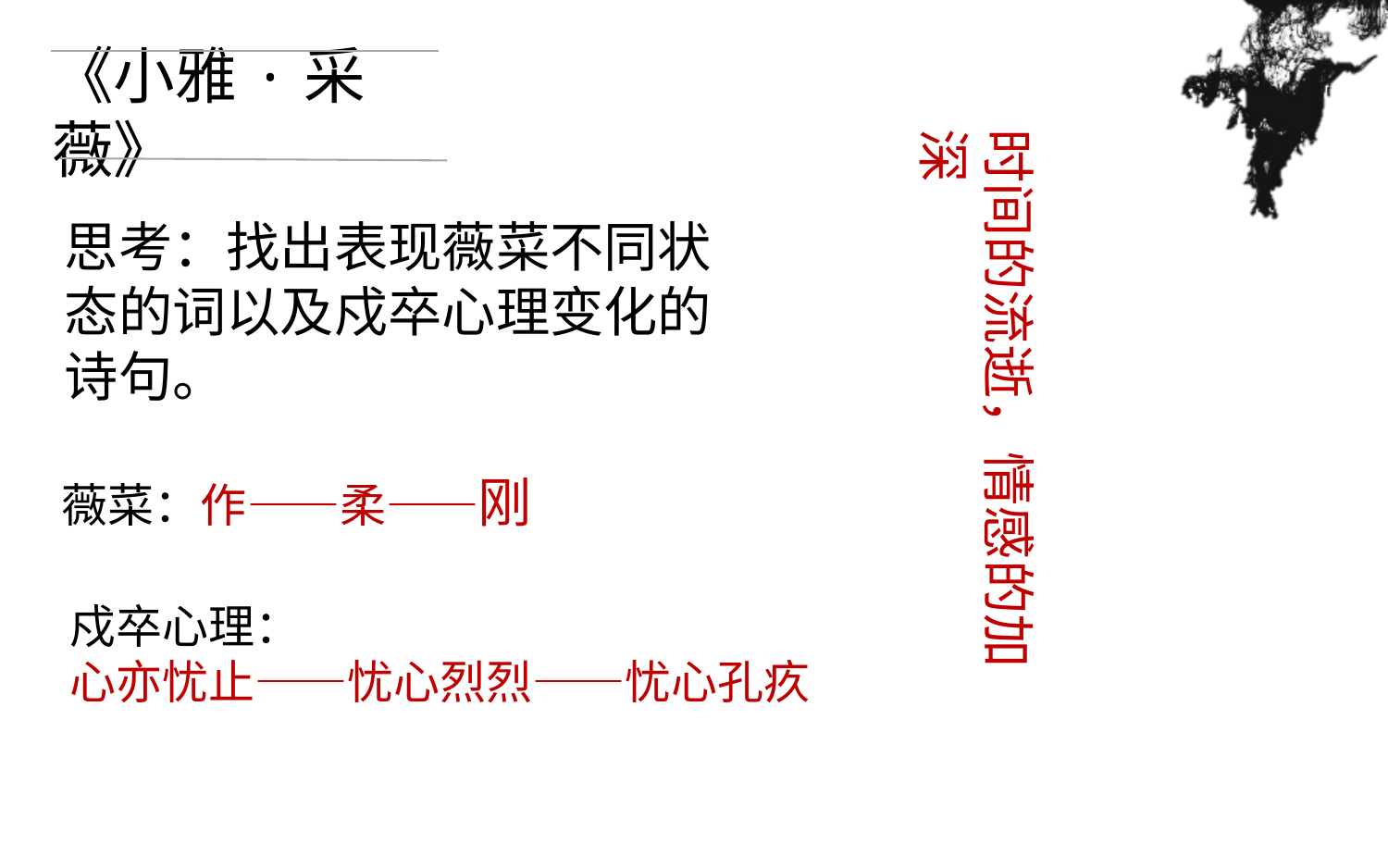

《小雅·采薇》
时间的流逝，情感的加深
思考：找出表现薇菜不同状态的词以及戍卒心理变化的诗句。
薇菜：作——柔——刚
戍卒心理：
心亦忧止——忧心烈烈——忧心孔疚